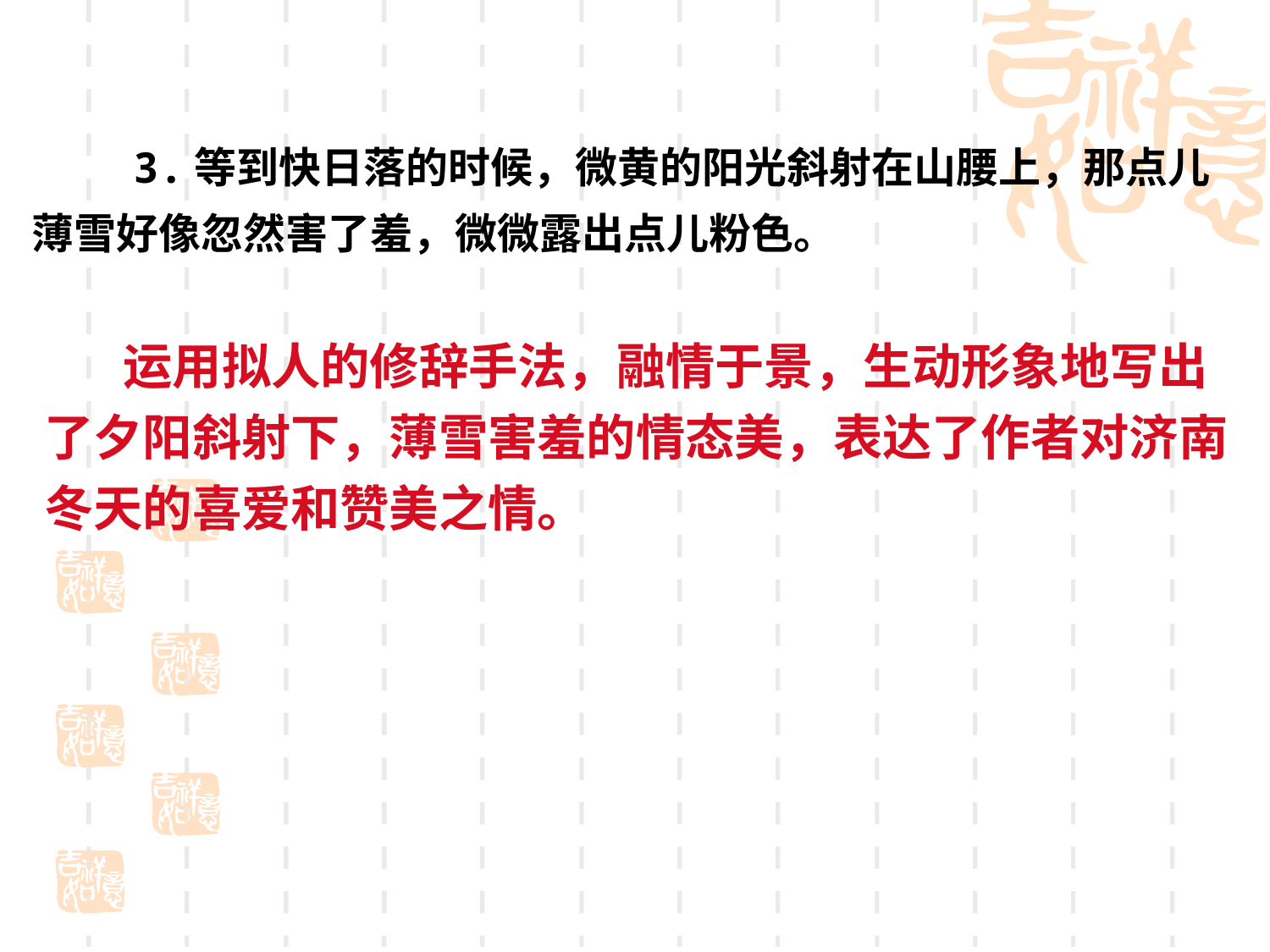

3.等到快日落的时候，微黄的阳光斜射在山腰上，那点儿薄雪好像忽然害了羞，微微露出点儿粉色。
      运用拟人的修辞手法，融情于景，生动形象地写出了夕阳斜射下，薄雪害羞的情态美，表达了作者对济南冬天的喜爱和赞美之情。